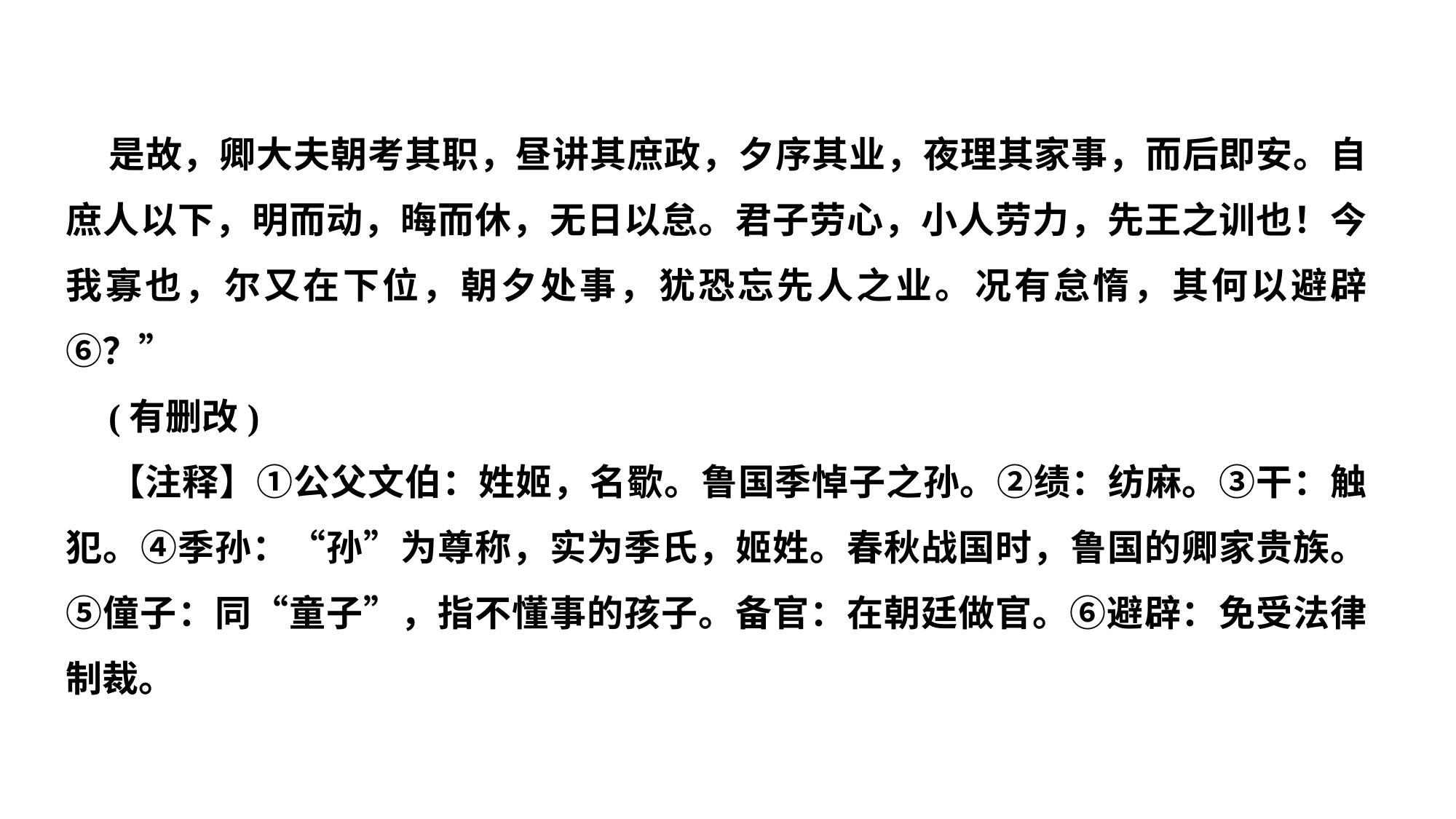

是故，卿大夫朝考其职，昼讲其庶政，夕序其业，夜理其家事，而后即安。自庶人以下，明而动，晦而休，无日以怠。君子劳心，小人劳力，先王之训也！今我寡也，尔又在下位，朝夕处事，犹恐忘先人之业。况有怠惰，其何以避辟⑥？”
(有删改)
【注释】①公父文伯：姓姬，名歜。鲁国季悼子之孙。②绩：纺麻。③干：触犯。④季孙：“孙”为尊称，实为季氏，姬姓。春秋战国时，鲁国的卿家贵族。⑤僮子：同“童子”，指不懂事的孩子。备官：在朝廷做官。⑥避辟：免受法律制裁。